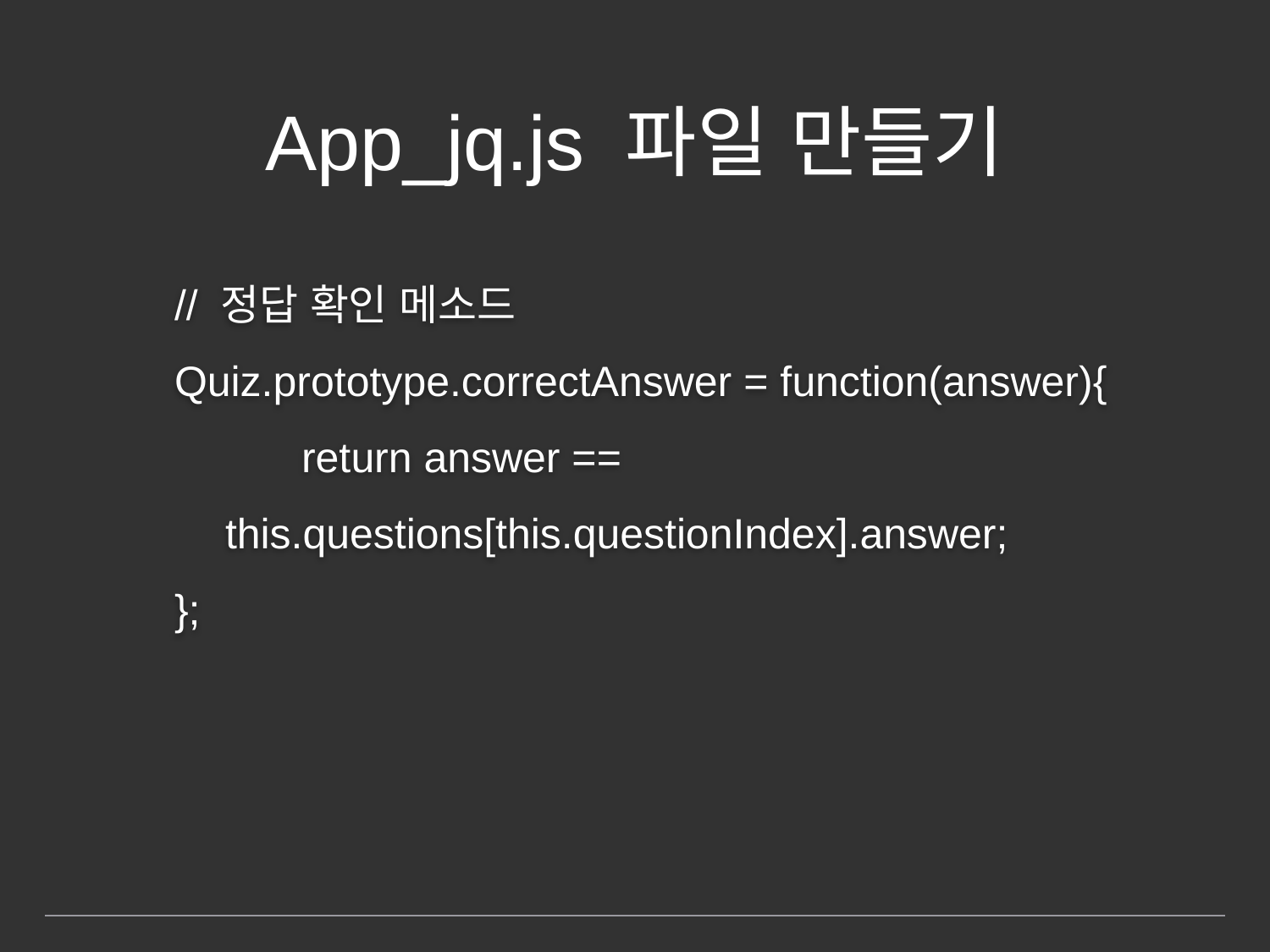

# App_jq.js 파일 만들기
	// 정답 확인 메소드
	Quiz.prototype.correctAnswer = function(answer){
		return answer ==
               this.questions[this.questionIndex].answer;
	};